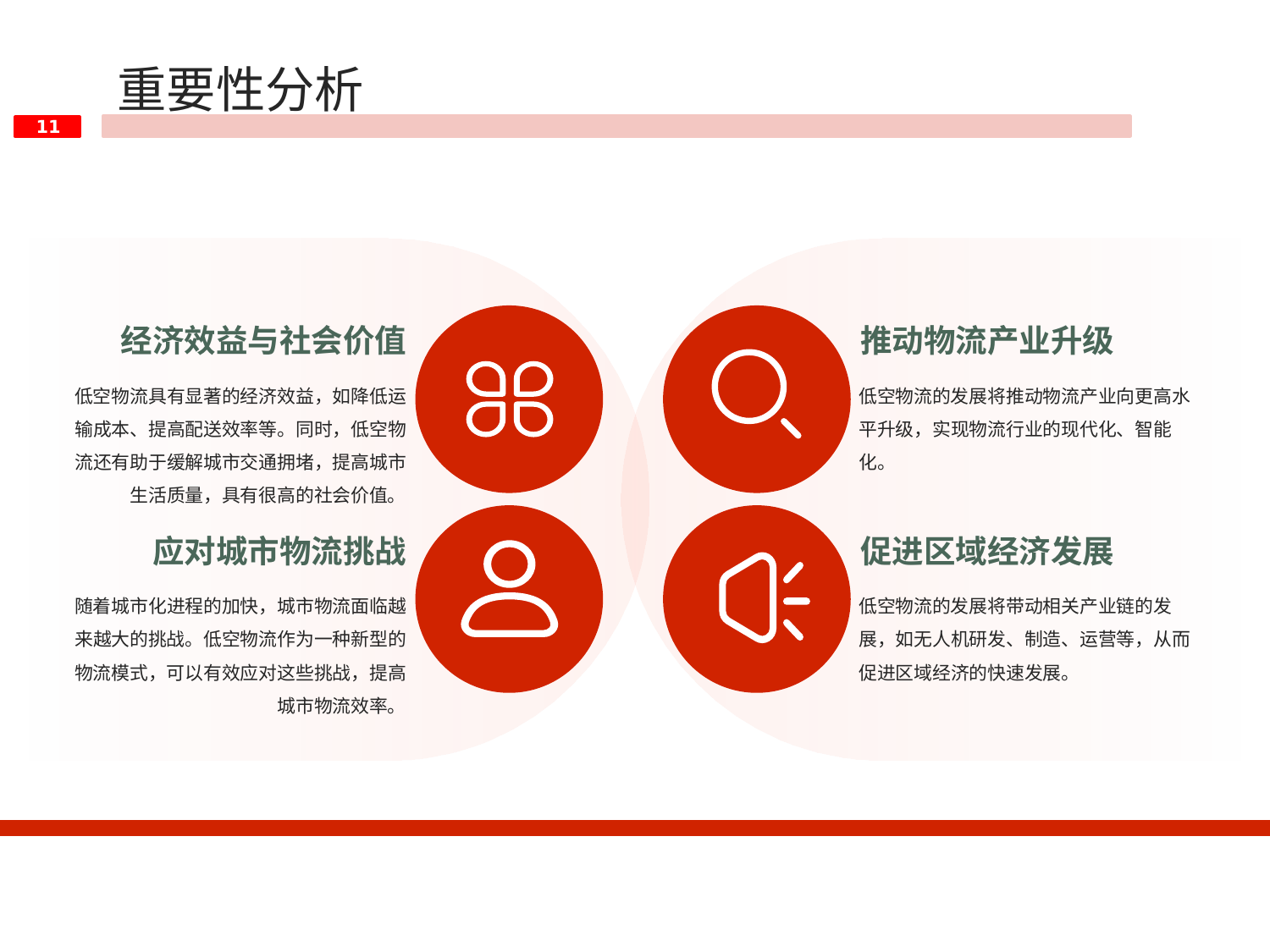

重要性分析
11

经济效益与社会价值
推动物流产业升级

低空物流具有显著的经济效益，如降低运输成本、提高配送效率等。同时，低空物流还有助于缓解城市交通拥堵，提高城市生活质量，具有很高的社会价值。
低空物流的发展将推动物流产业向更高水平升级，实现物流行业的现代化、智能化。

应对城市物流挑战
促进区域经济发展

随着城市化进程的加快，城市物流面临越来越大的挑战。低空物流作为一种新型的物流模式，可以有效应对这些挑战，提高城市物流效率。
低空物流的发展将带动相关产业链的发展，如无人机研发、制造、运营等，从而促进区域经济的快速发展。